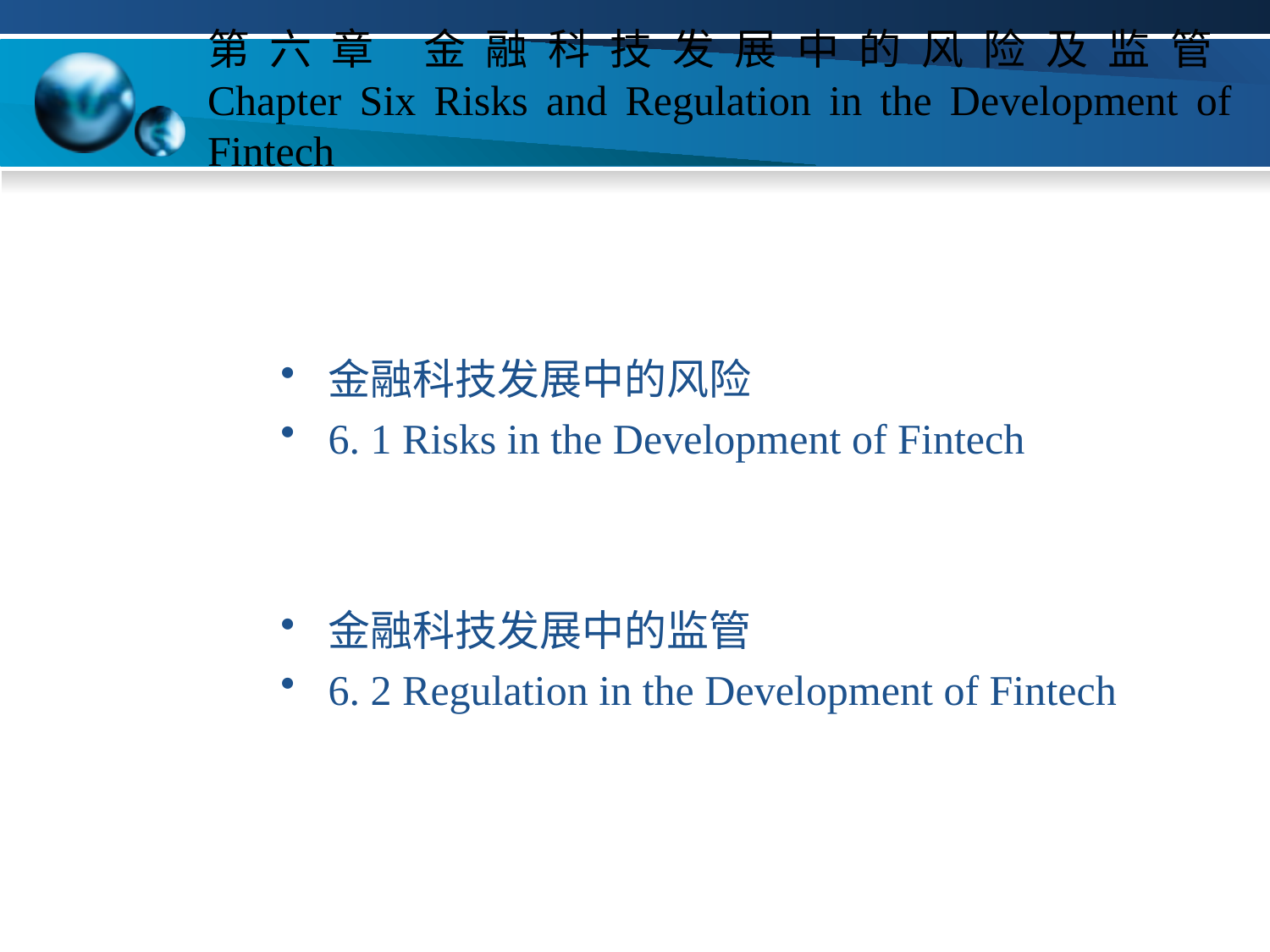

# 第六章 金融科技发展中的风险及监管 Chapter Six Risks and Regulation in the Development of Fintech
金融科技发展中的风险
6. 1 Risks in the Development of Fintech
金融科技发展中的监管
6. 2 Regulation in the Development of Fintech